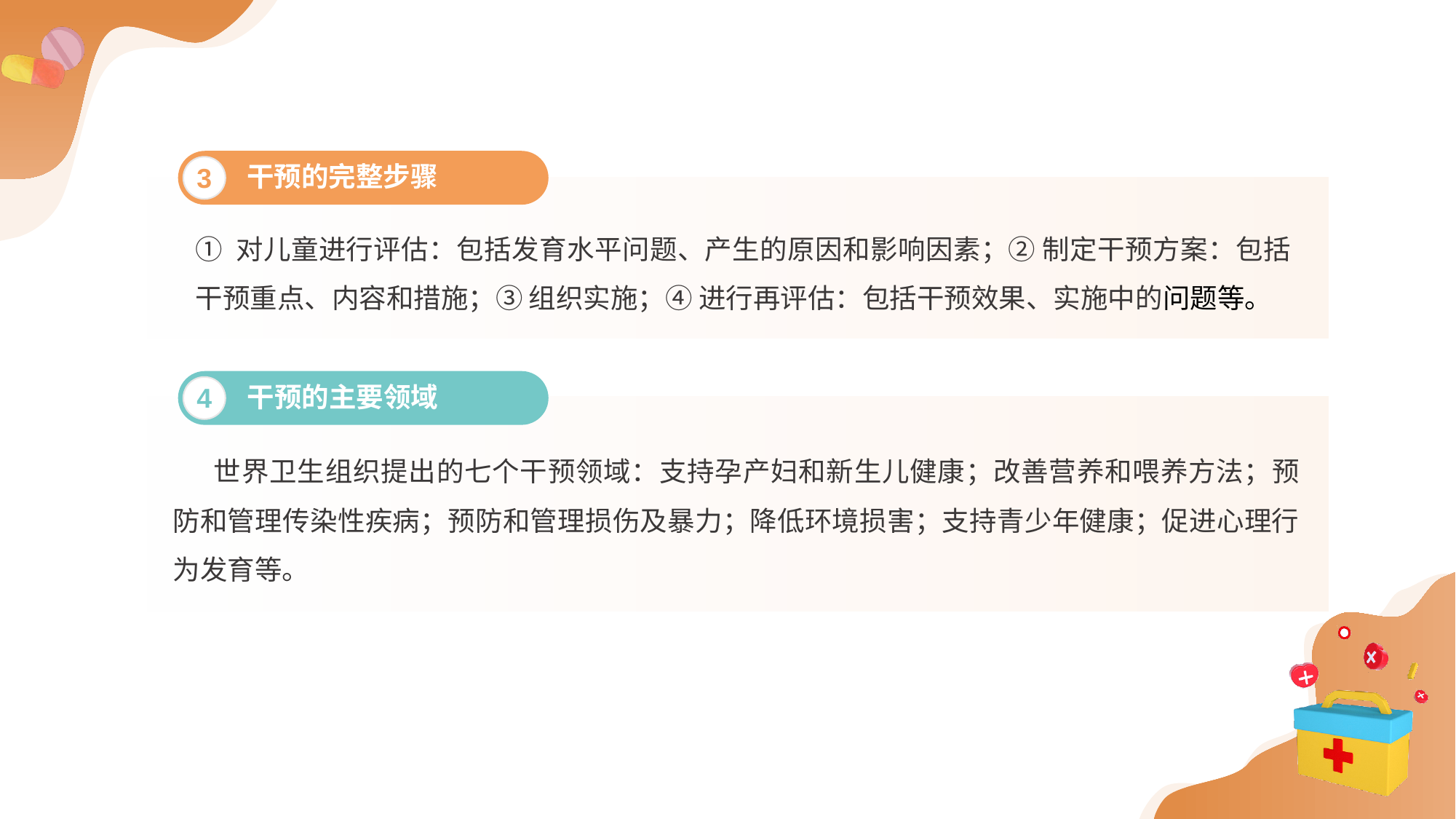

干预的完整步骤

3

① 对儿童进行评估：包括发育水平问题、产生的原因和影响因素；② 制定干预方案：包括干预重点、内容和措施；③ 组织实施；④ 进行再评估：包括干预效果、实施中的问题等。

干预的主要领域

4

     世界卫生组织提出的七个干预领域：支持孕产妇和新生儿健康；改善营养和喂养方法；预防和管理传染性疾病；预防和管理损伤及暴力；降低环境损害；支持青少年健康；促进心理行为发育等。